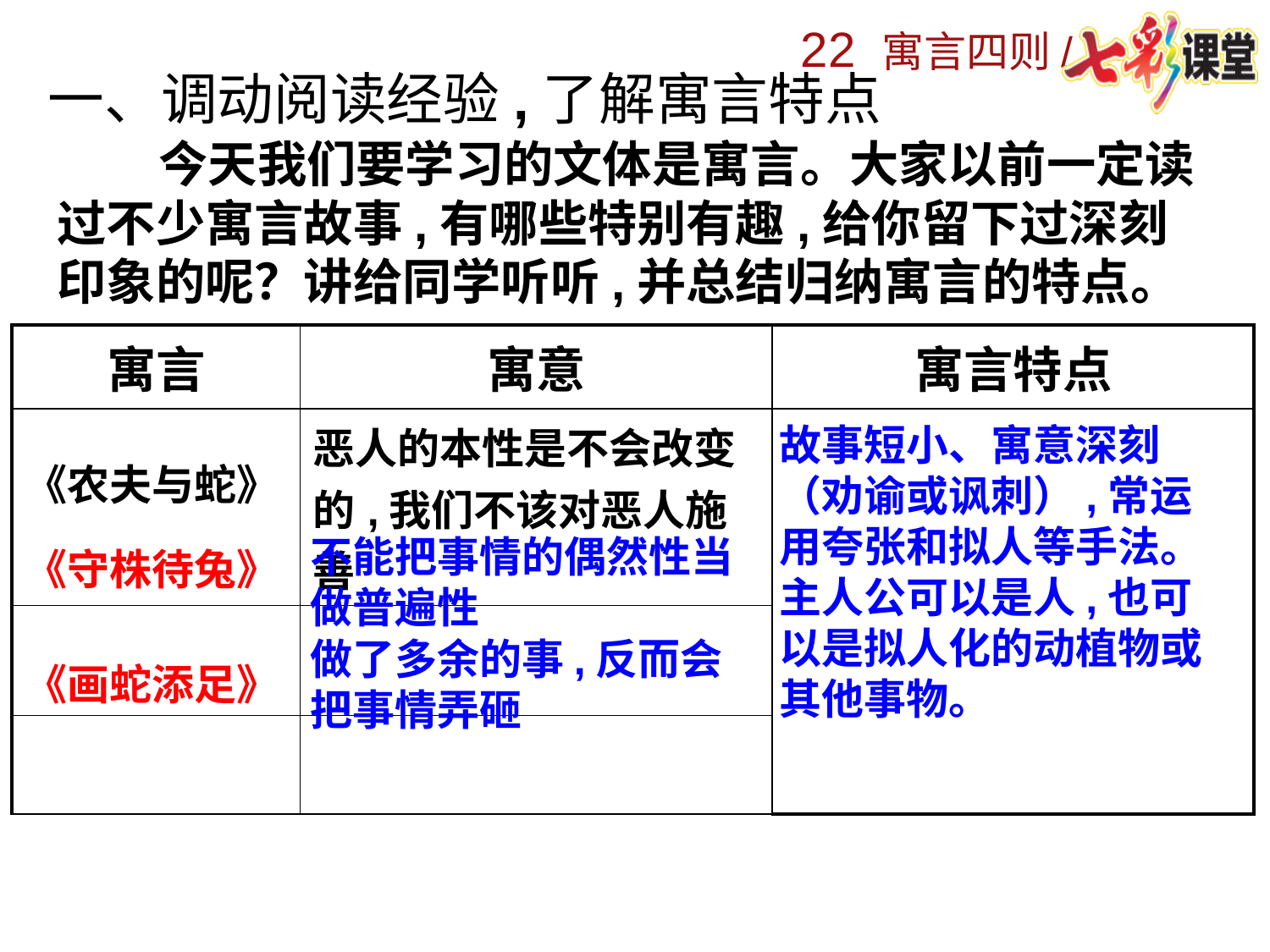

一、调动阅读经验,了解寓言特点
        今天我们要学习的文体是寓言。大家以前一定读过不少寓言故事,有哪些特别有趣,给你留下过深刻印象的呢？讲给同学听听,并总结归纳寓言的特点。

| 寓言 | 寓意 | 寓言特点 |
| --- | --- | --- |
| 《农夫与蛇》 | 恶人的本性是不会改变的,我们不该对恶人施善 |  |
|  |  |  |
|  |  |  |
故事短小、寓意深刻（劝谕或讽刺）,常运用夸张和拟人等手法。主人公可以是人,也可以是拟人化的动植物或其他事物。
不能把事情的偶然性当做普遍性
《守株待兔》
做了多余的事,反而会把事情弄砸
《画蛇添足》